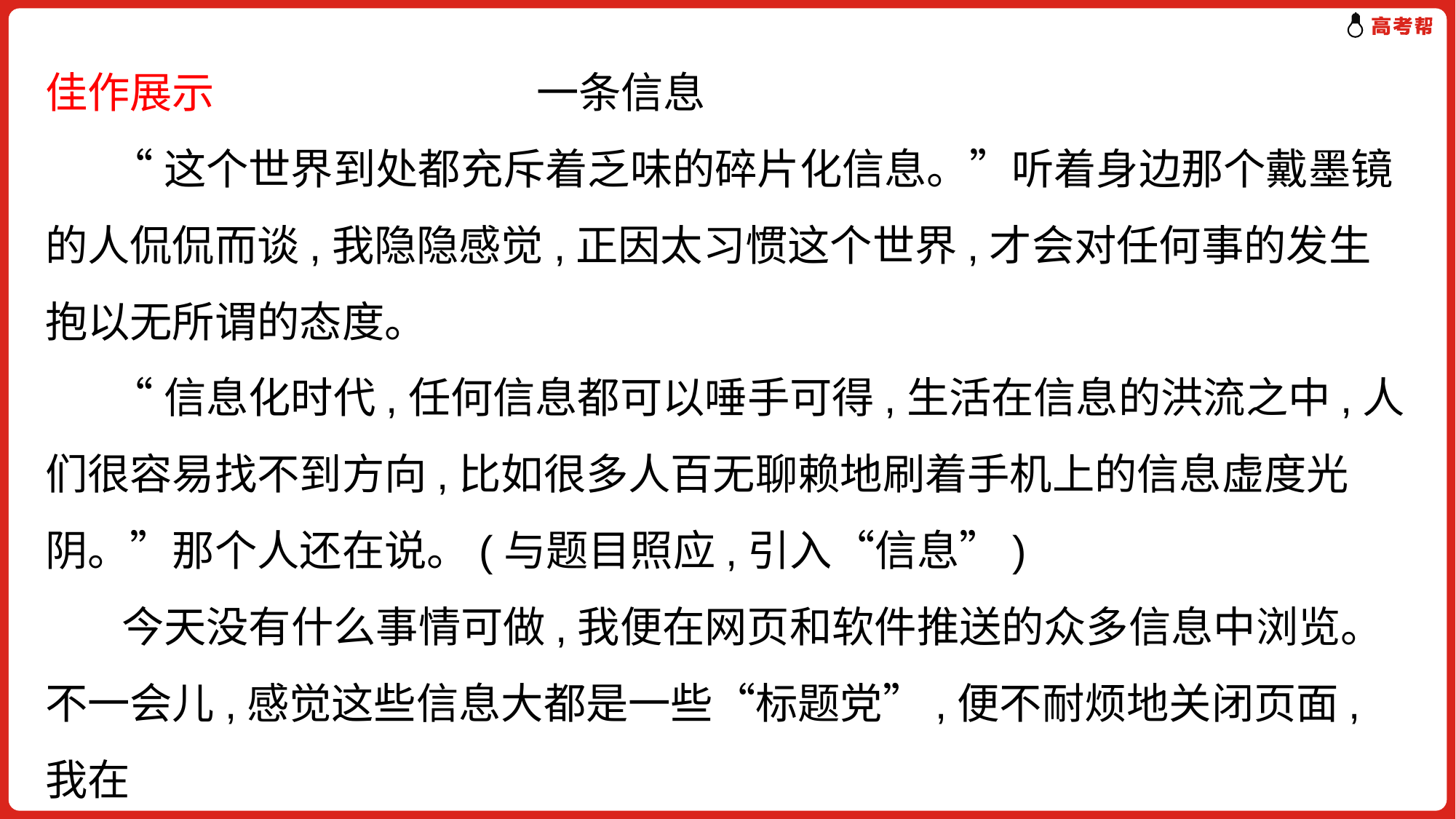

佳作展示                                  一条信息
       “这个世界到处都充斥着乏味的碎片化信息。”听着身边那个戴墨镜的人侃侃而谈,我隐隐感觉,正因太习惯这个世界,才会对任何事的发生抱以无所谓的态度。
       “信息化时代,任何信息都可以唾手可得,生活在信息的洪流之中,人们很容易找不到方向,比如很多人百无聊赖地刷着手机上的信息虚度光阴。”那个人还在说。(与题目照应,引入“信息”)
       今天没有什么事情可做,我便在网页和软件推送的众多信息中浏览。不一会儿,感觉这些信息大都是一些“标题党”,便不耐烦地关闭页面,我在